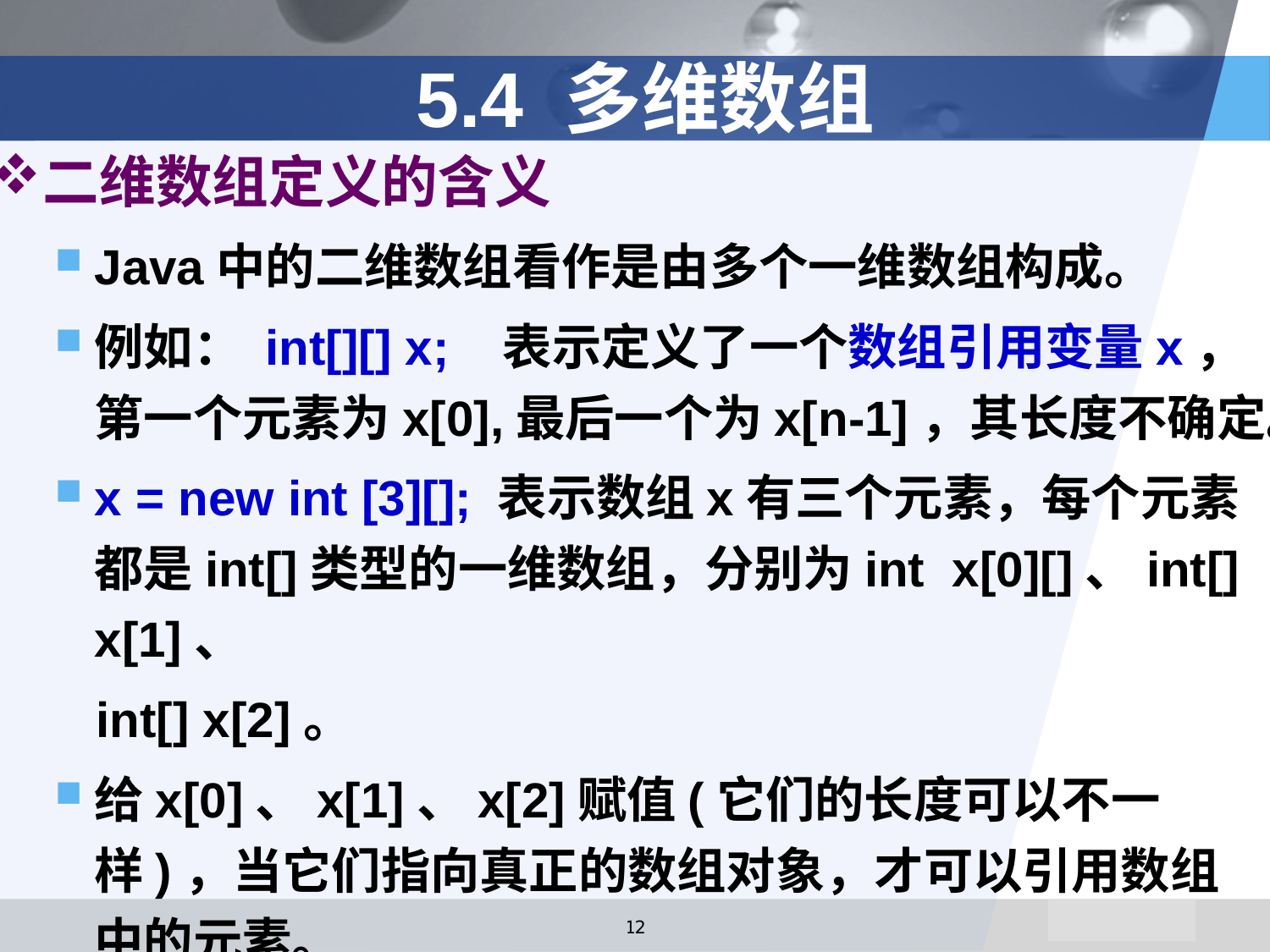

# 5.4 多维数组
二维数组定义的含义
Java中的二维数组看作是由多个一维数组构成。
例如： int[][] x;   表示定义了一个数组引用变量x，第一个元素为x[0],最后一个为x[n-1]，其长度不确定。
x = new int [3][]; 表示数组x有三个元素，每个元素都是int[]类型的一维数组，分别为int  x[0][]、int[] x[1]、
   int[] x[2]。
给x[0]、x[1]、x[2]赋值(它们的长度可以不一样)，当它们指向真正的数组对象，才可以引用数组中的元素。
       x[0]=new int[3];  x[1]=new int[2];

12